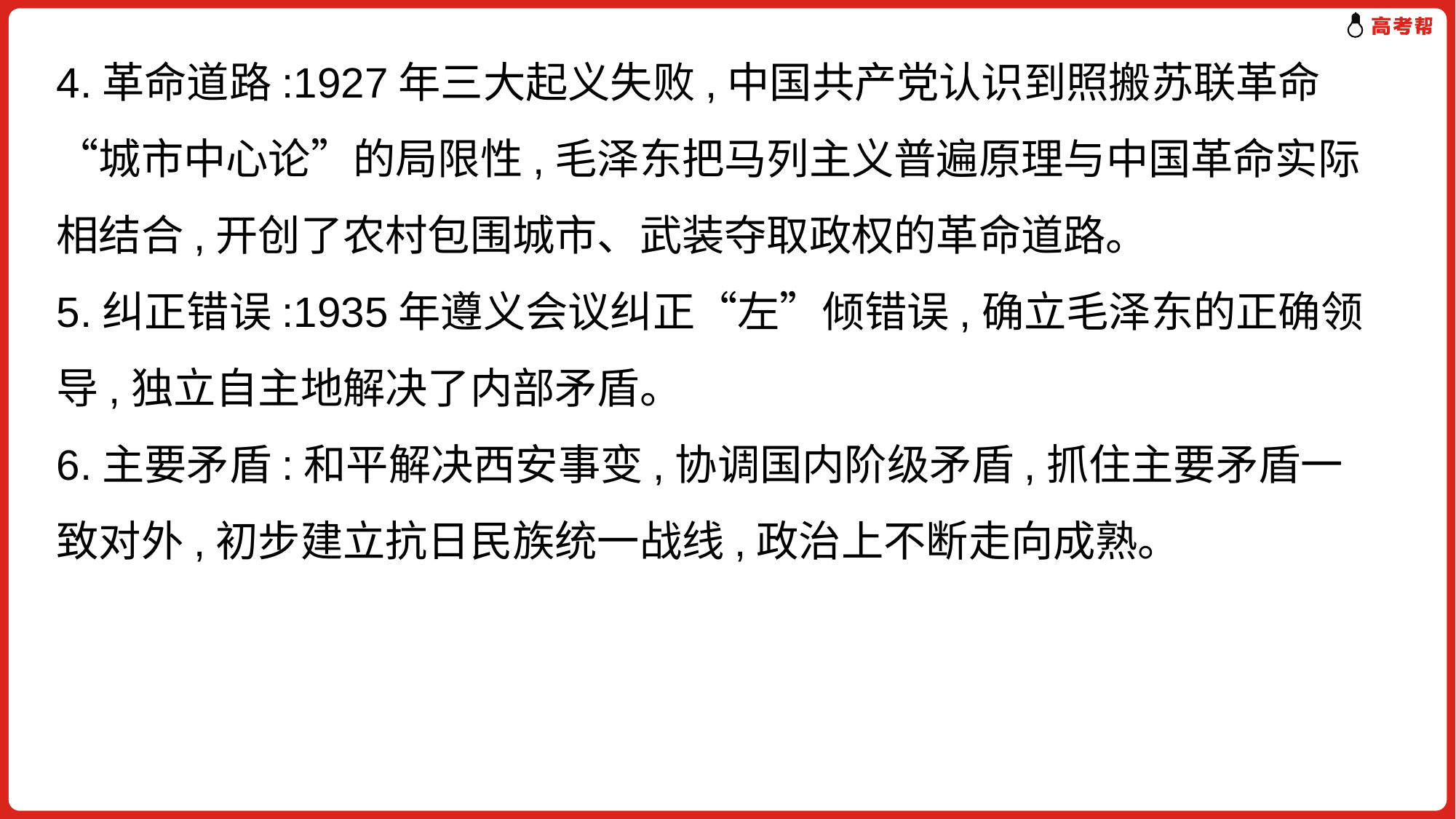

4.革命道路:1927年三大起义失败,中国共产党认识到照搬苏联革命“城市中心论”的局限性,毛泽东把马列主义普遍原理与中国革命实际相结合,开创了农村包围城市、武装夺取政权的革命道路。
5.纠正错误:1935年遵义会议纠正“左”倾错误,确立毛泽东的正确领导,独立自主地解决了内部矛盾。
6.主要矛盾:和平解决西安事变,协调国内阶级矛盾,抓住主要矛盾一致对外,初步建立抗日民族统一战线,政治上不断走向成熟。